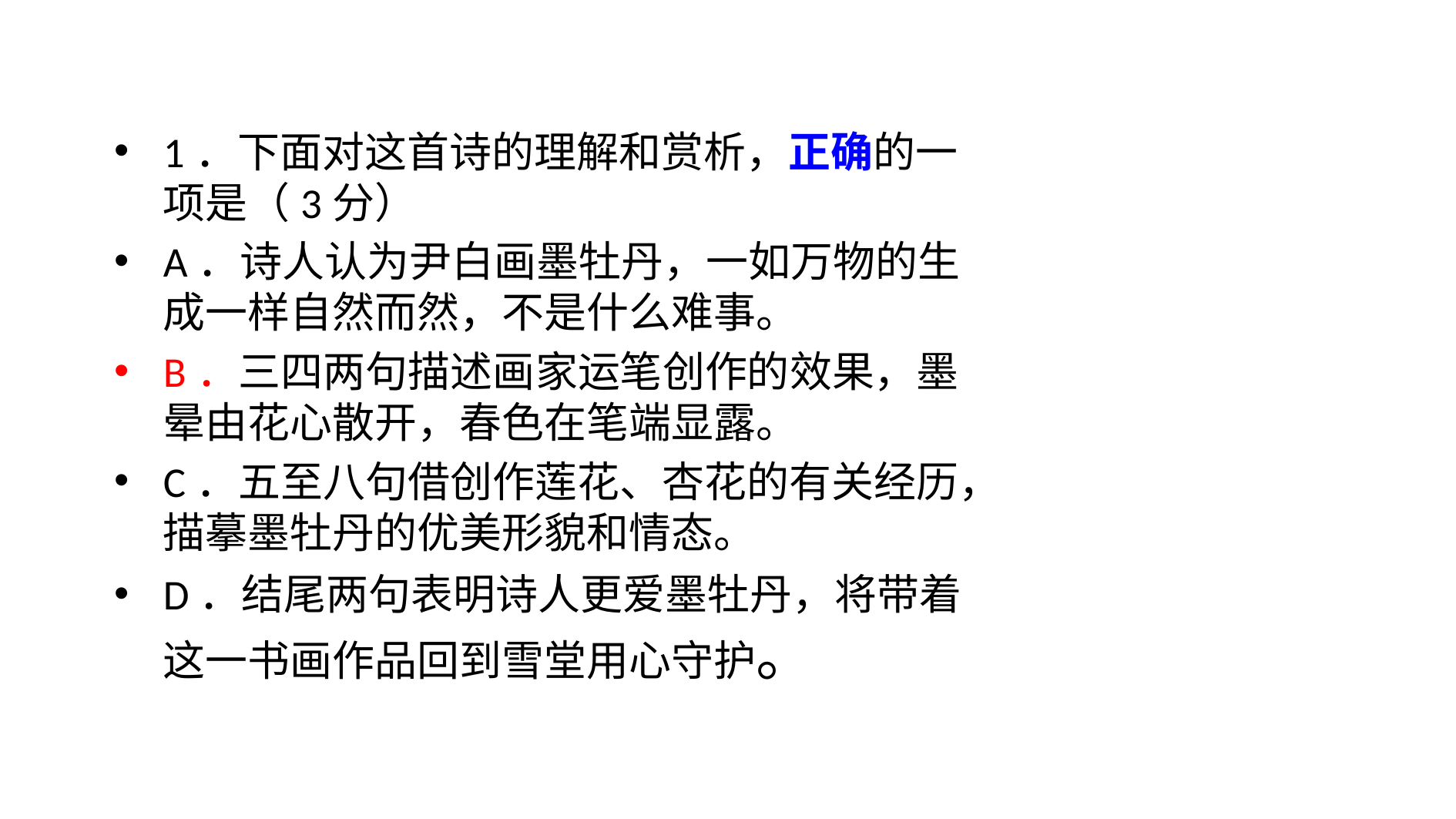

1．下面对这首诗的理解和赏析，正确的一项是（3分）
A．诗人认为尹白画墨牡丹，一如万物的生成一样自然而然，不是什么难事。
B．三四两句描述画家运笔创作的效果，墨晕由花心散开，春色在笔端显露。
C．五至八句借创作莲花、杏花的有关经历，描摹墨牡丹的优美形貌和情态。
D．结尾两句表明诗人更爱墨牡丹，将带着这一书画作品回到雪堂用心守护。